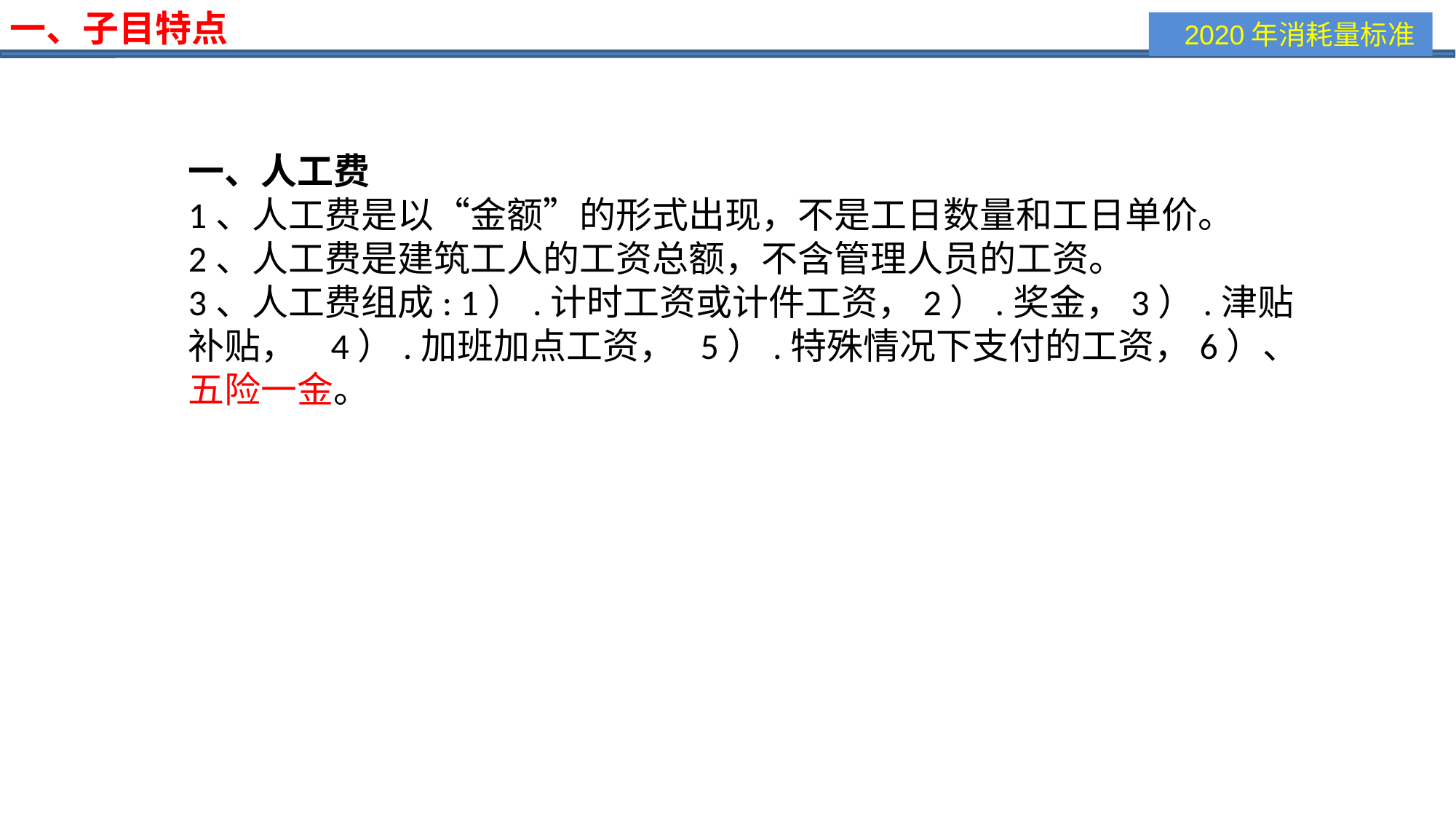

一、子目特点
一、人工费
1、人工费是以“金额”的形式出现，不是工日数量和工日单价。
2、人工费是建筑工人的工资总额，不含管理人员的工资。
3、人工费组成: 1）.计时工资或计件工资，2）.奖金，3）.津贴补贴，   4）.加班加点工资，  5）.特殊情况下支付的工资，6）、五险一金。